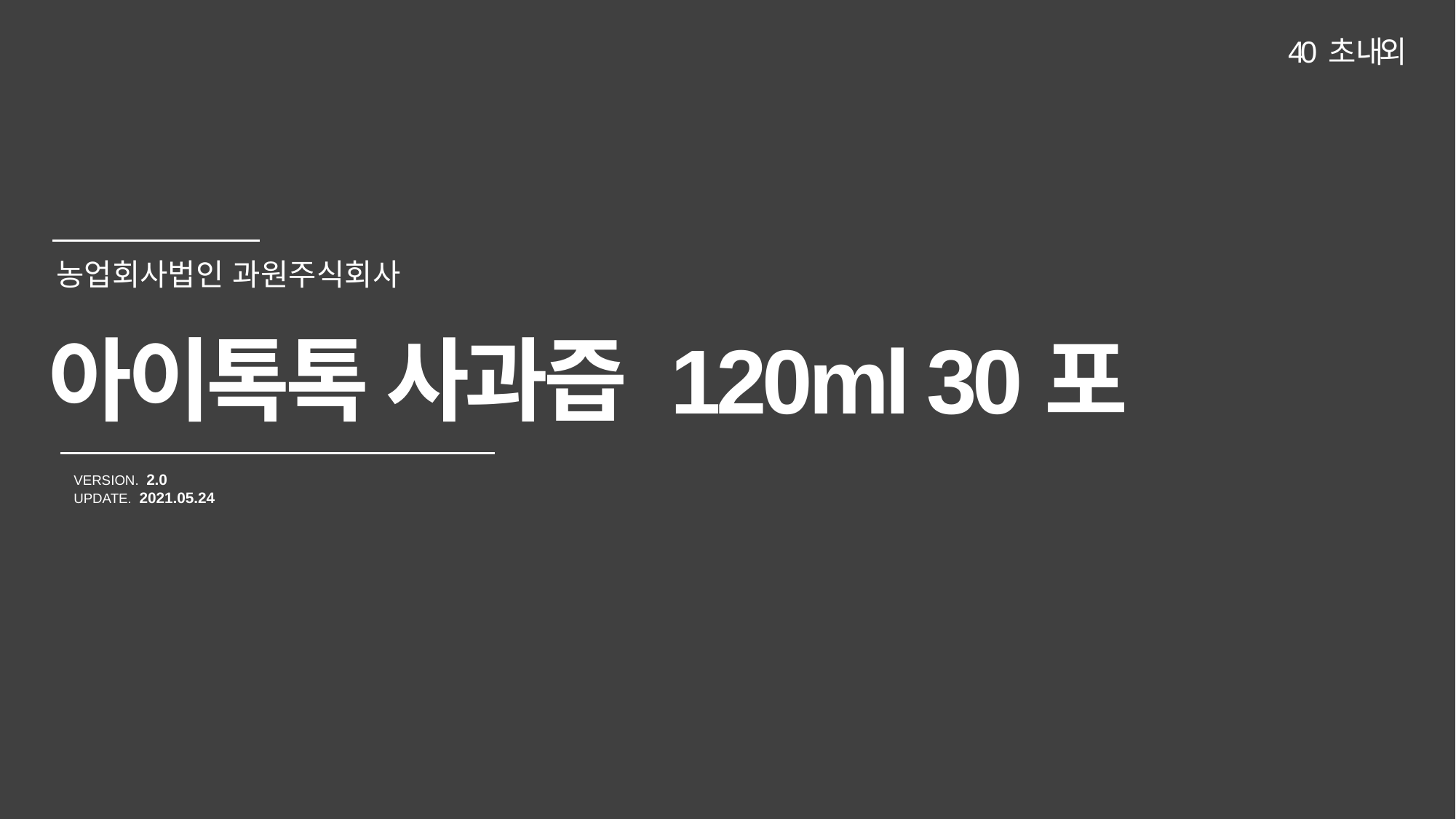

40 초 내외
아이톡톡 사과즙 120ml 30포
VERSION.  2.0
UPDATE.  2021.05.24

농업회사법인 과원주식회사